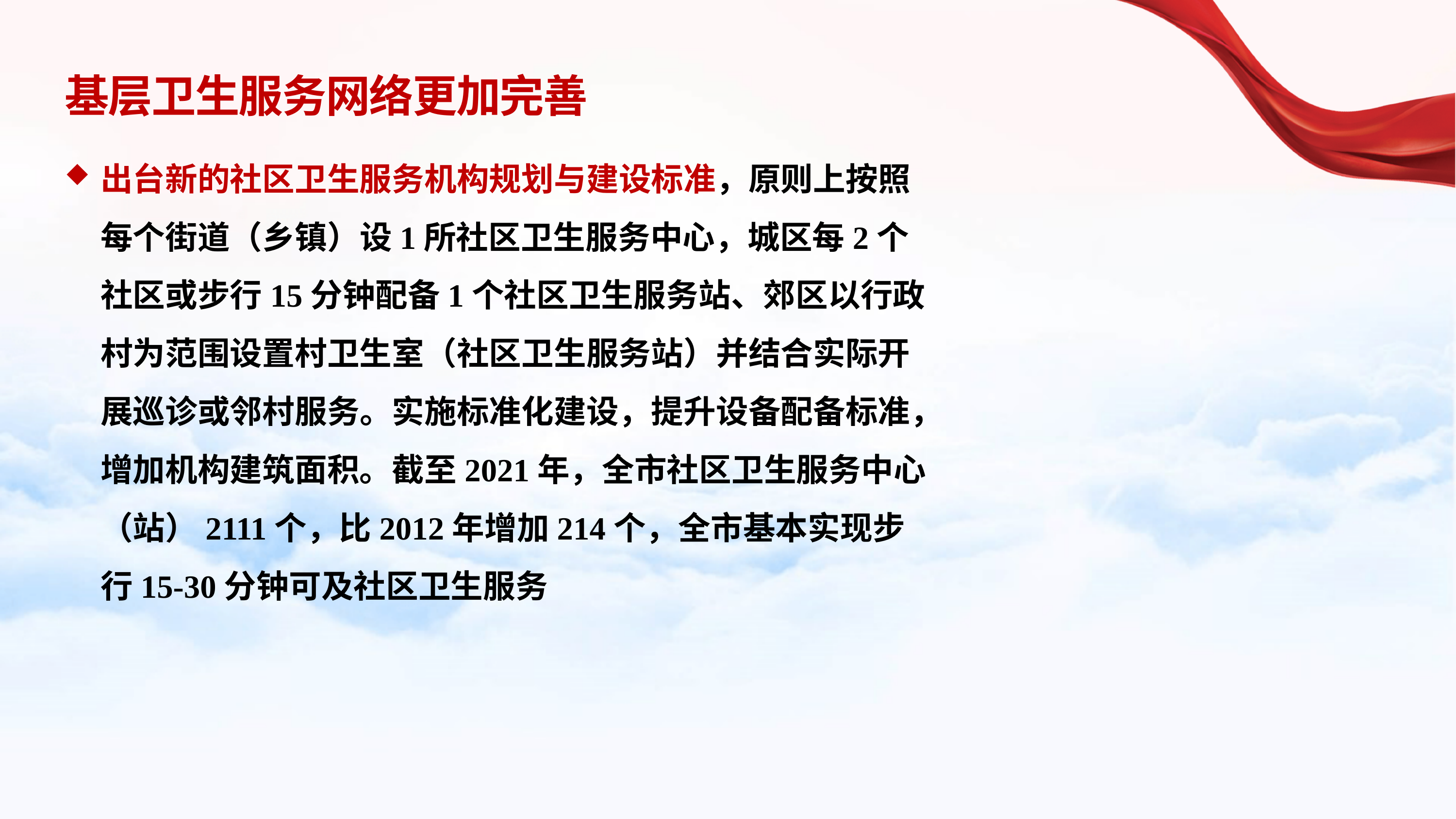

# 基层卫生服务网络更加完善
出台新的社区卫生服务机构规划与建设标准，原则上按照每个街道（乡镇）设1所社区卫生服务中心，城区每2个社区或步行15分钟配备1个社区卫生服务站、郊区以行政村为范围设置村卫生室（社区卫生服务站）并结合实际开展巡诊或邻村服务。实施标准化建设，提升设备配备标准，增加机构建筑面积。截至2021年，全市社区卫生服务中心（站）2111个，比2012年增加214个，全市基本实现步行15-30分钟可及社区卫生服务